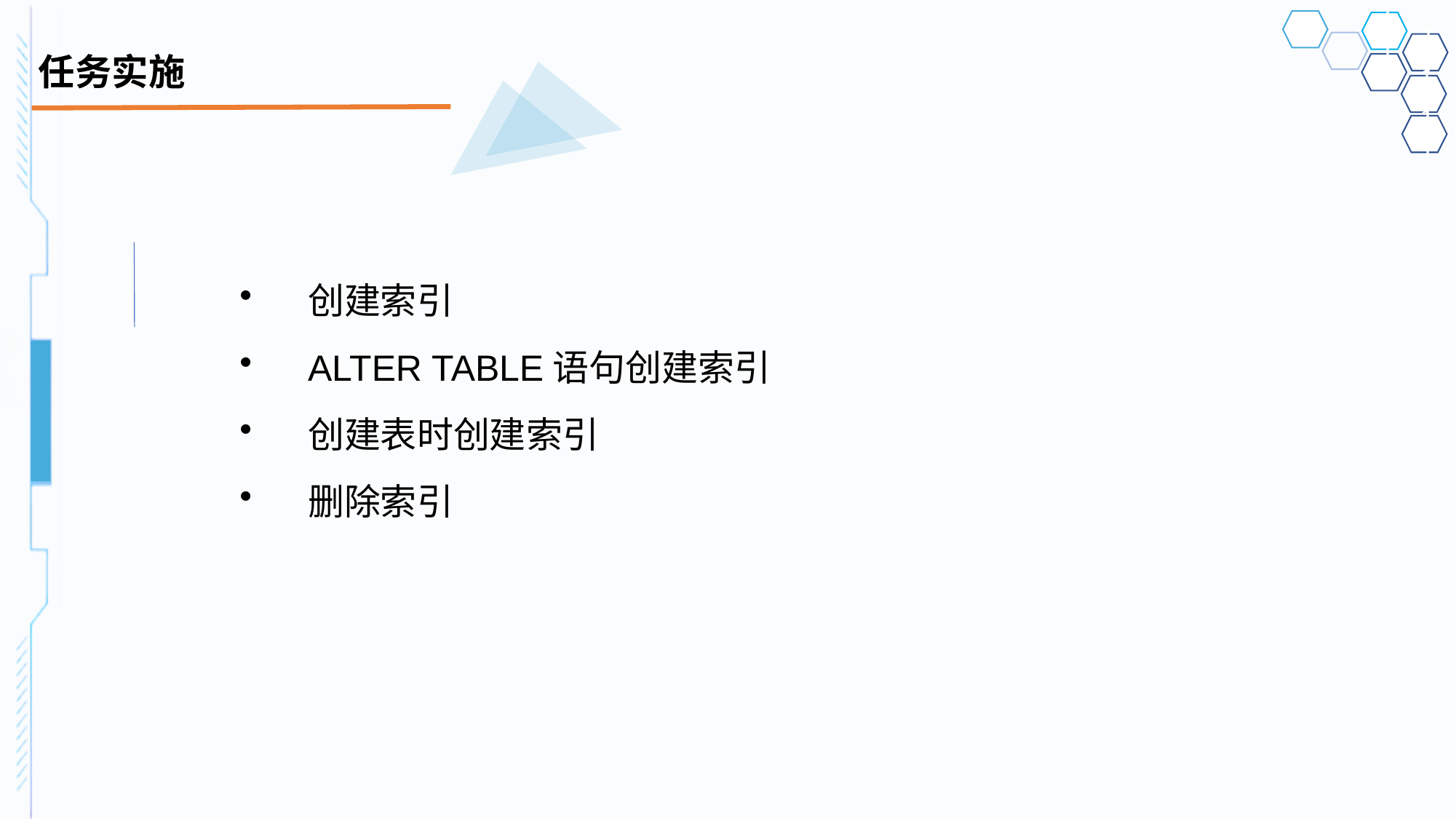

# 任务实施

创建索引
ALTER TABLE语句创建索引
创建表时创建索引
删除索引